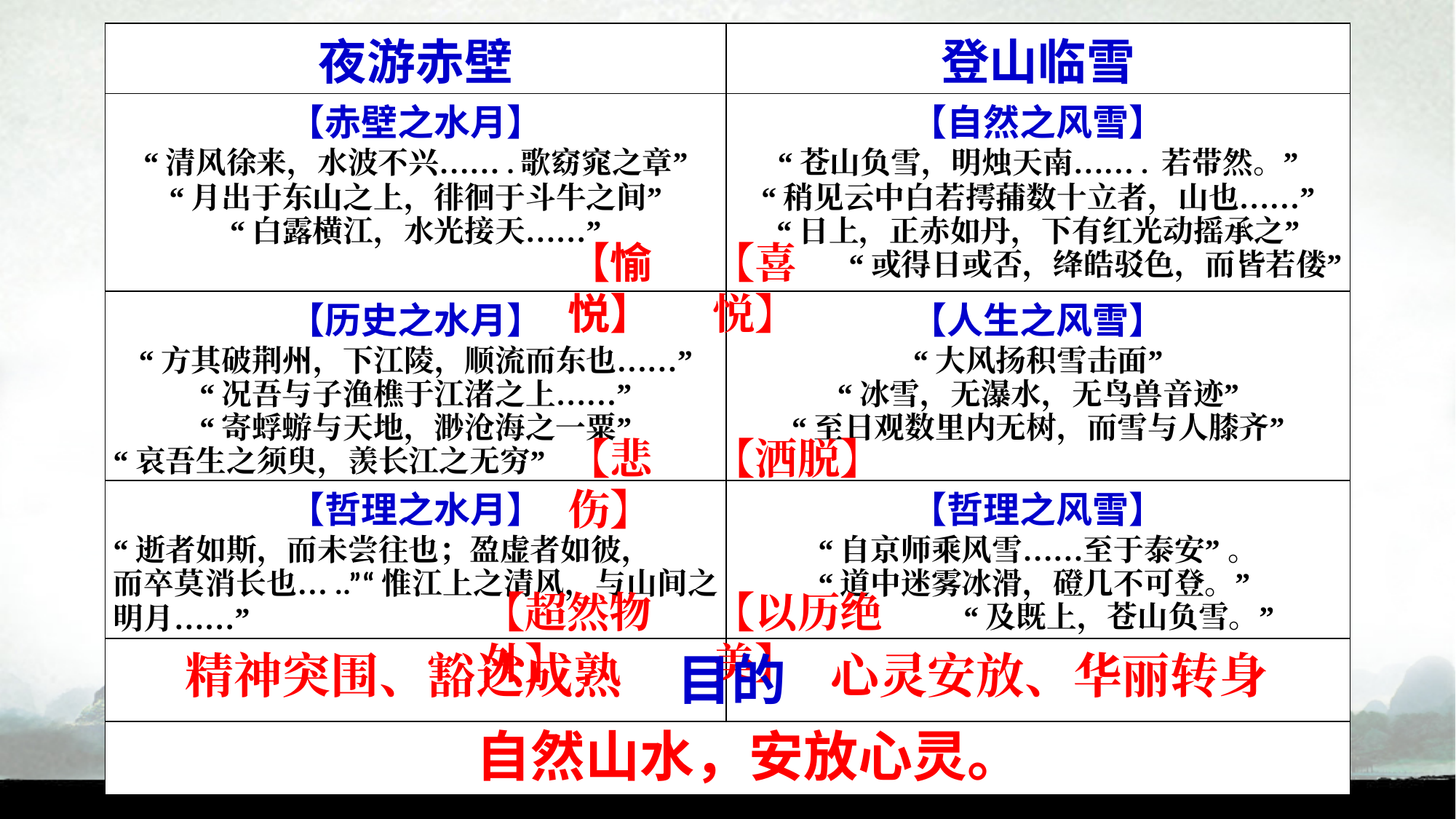

| 夜游赤壁 | 登山临雪 |
| --- | --- |
| 【赤壁之水月】 “清风徐来，水波不兴…….歌窈窕之章” “月出于东山之上，徘徊于斗牛之间” “白露横江，水光接天……” | 【自然之风雪】 “苍山负雪，明烛天南……. 若带然。” “稍见云中白若摴蒱数十立者，山也……” “日上，正赤如丹，下有红光动摇承之” “或得日或否，绛皓驳色，而皆若偻” |
| 【历史之水月】 “方其破荆州，下江陵，顺流而东也……” “况吾与子渔樵于江渚之上……” “寄蜉蝣与天地，渺沧海之一粟” “哀吾生之须臾，羡长江之无穷” | 【人生之风雪】 “大风扬积雪击面” “冰雪，无瀑水，无鸟兽音迹” “至日观数里内无树，而雪与人膝齐” |
| 【哲理之水月】 “逝者如斯，而未尝往也；盈虚者如彼， 而卒莫消长也…..”“惟江上之清风，与山间之明月……” | 【哲理之风雪】 “自京师乘风雪……至于泰安” 。 “道中迷雾冰滑，磴几不可登。” “及既上，苍山负雪。” |
|  |  |
|  |  |
【愉悦】
【喜悦】
【悲伤】
【洒脱】
【超然物外】
【以历绝美】
目的
精神突围、豁达成熟
心灵安放、华丽转身
自然山水，安放心灵。